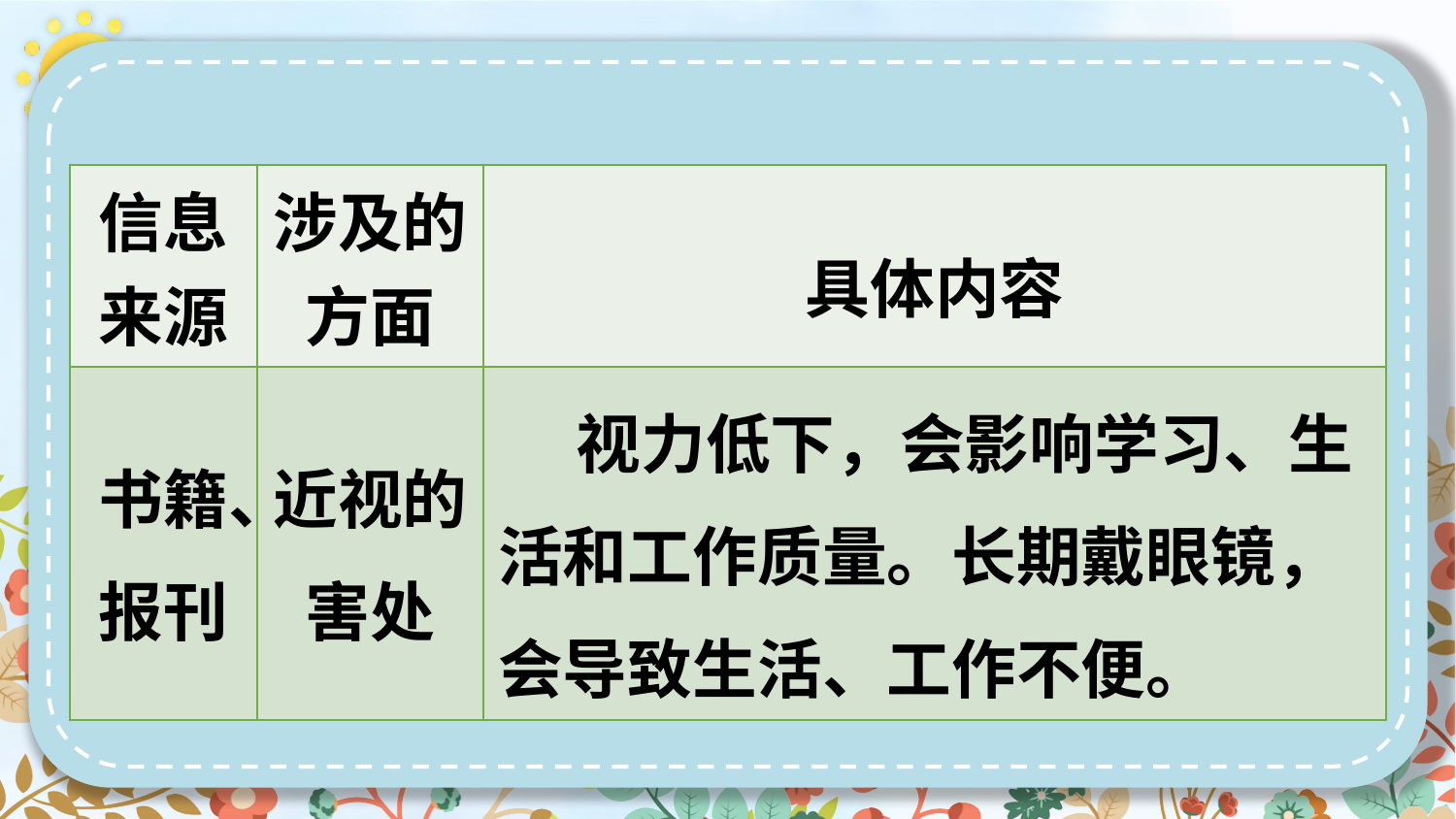

| 信息来源 | 涉及的方面 | 具体内容 |
| --- | --- | --- |
| 书籍、报刊 | 近视的害处 | 视力低下，会影响学习、生活和工作质量。长期戴眼镜，会导致生活、工作不便。 |